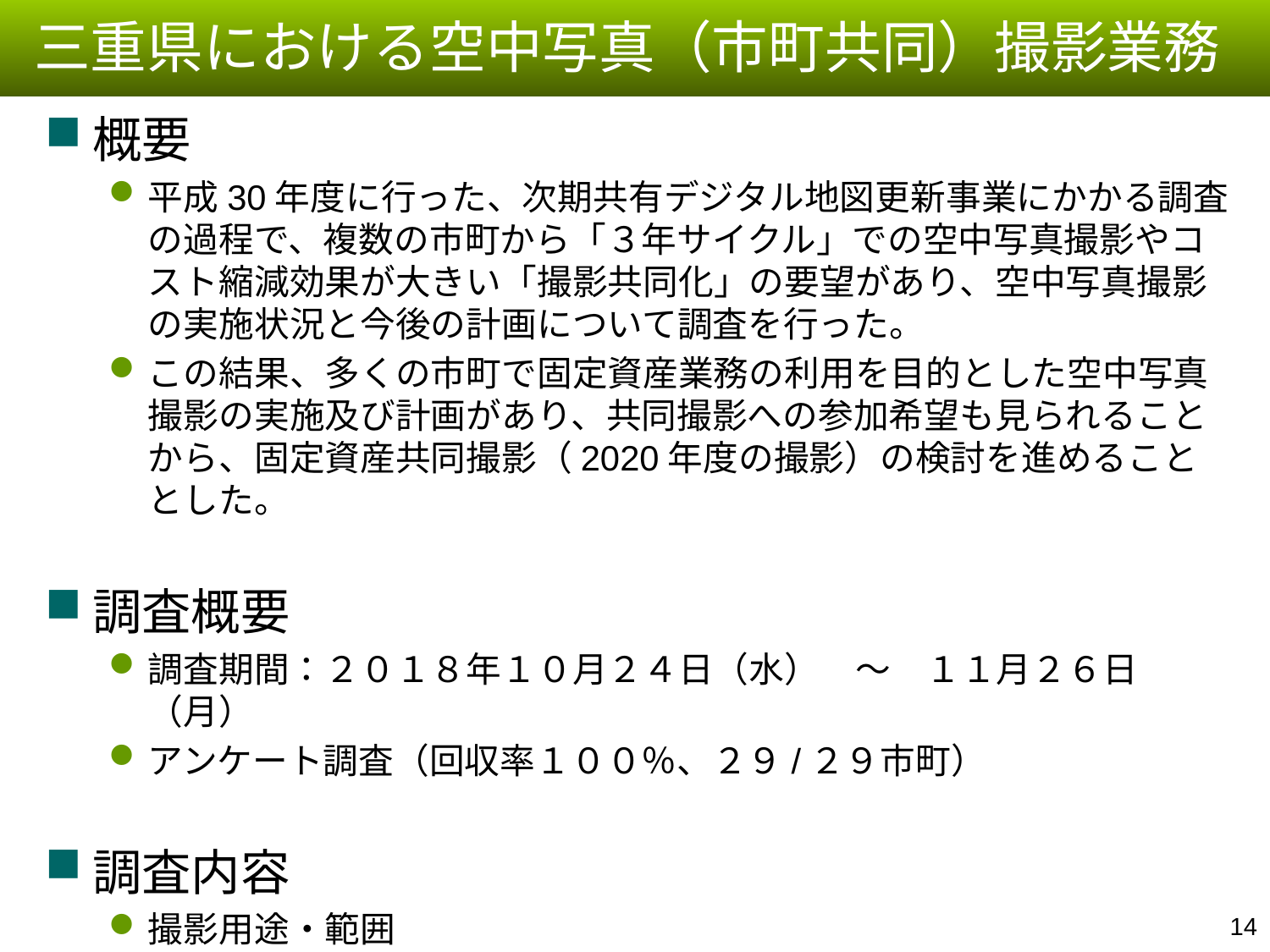

三重県における空中写真（市町共同）撮影業務
概要
平成30年度に行った、次期共有デジタル地図更新事業にかかる調査の過程で、複数の市町から「３年サイクル」での空中写真撮影やコスト縮減効果が大きい「撮影共同化」の要望があり、空中写真撮影の実施状況と今後の計画について調査を行った。
この結果、多くの市町で固定資産業務の利用を目的とした空中写真撮影の実施及び計画があり、共同撮影への参加希望も見られることから、固定資産共同撮影（2020年度の撮影）の検討を進めることとした。

調査概要
調査期間：２０１８年１０月２４日（水）　～　１１月２６日（月）
アンケート調査（回収率１００％、２９/２９市町）

調査内容
撮影用途・範囲
予定撮影年月、前回撮影年月
撮影仕様（縮尺、解像度、範囲など）
14